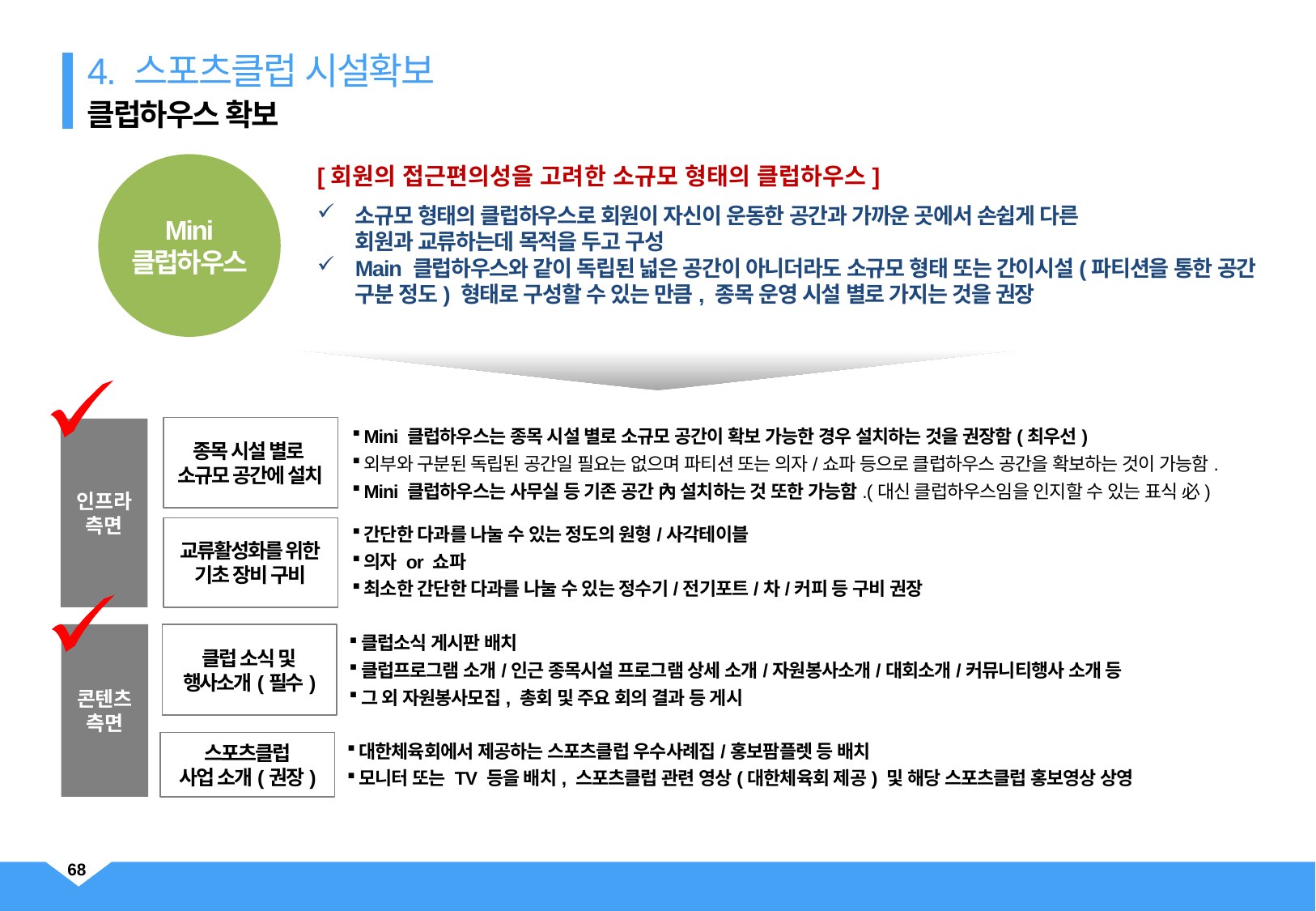

4. 스포츠클럽 시설확보
클럽하우스 확보
Mini
클럽하우스
[회원의 접근편의성을 고려한 소규모 형태의 클럽하우스]
소규모 형태의 클럽하우스로 회원이 자신이 운동한 공간과 가까운 곳에서 손쉽게 다른
회원과 교류하는데 목적을 두고 구성
Main 클럽하우스와 같이 독립된 넓은 공간이 아니더라도 소규모 형태 또는 간이시설(파티션을 통한 공간 구분 정도) 형태로 구성할 수 있는 만큼, 종목 운영 시설 별로 가지는 것을 권장

종목 시설 별로
소규모 공간에 설치
Mini 클럽하우스는 종목 시설 별로 소규모 공간이 확보 가능한 경우 설치하는 것을 권장함(최우선)
외부와 구분된 독립된 공간일 필요는 없으며 파티션 또는 의자/쇼파 등으로 클럽하우스 공간을 확보하는 것이 가능함.
Mini 클럽하우스는 사무실 등 기존 공간 內 설치하는 것 또한 가능함.(대신 클럽하우스임을 인지할 수 있는 표식 必)
인프라
측면
간단한 다과를 나눌 수 있는 정도의 원형/사각테이블
의자 or 쇼파
최소한 간단한 다과를 나눌 수 있는 정수기/전기포트/차/커피 등 구비 권장
교류활성화를 위한
기초 장비 구비

콘텐츠
측면
클럽 소식 및
행사소개(필수)
클럽소식 게시판 배치
클럽프로그램 소개/인근 종목시설 프로그램 상세 소개/자원봉사소개/대회소개/커뮤니티행사 소개 등
그 외 자원봉사모집, 총회 및 주요 회의 결과 등 게시
스포츠클럽
사업 소개(권장)
대한체육회에서 제공하는 스포츠클럽 우수사례집/홍보팜플렛 등 배치
모니터 또는 TV 등을 배치, 스포츠클럽 관련 영상(대한체육회 제공) 및 해당 스포츠클럽 홍보영상 상영